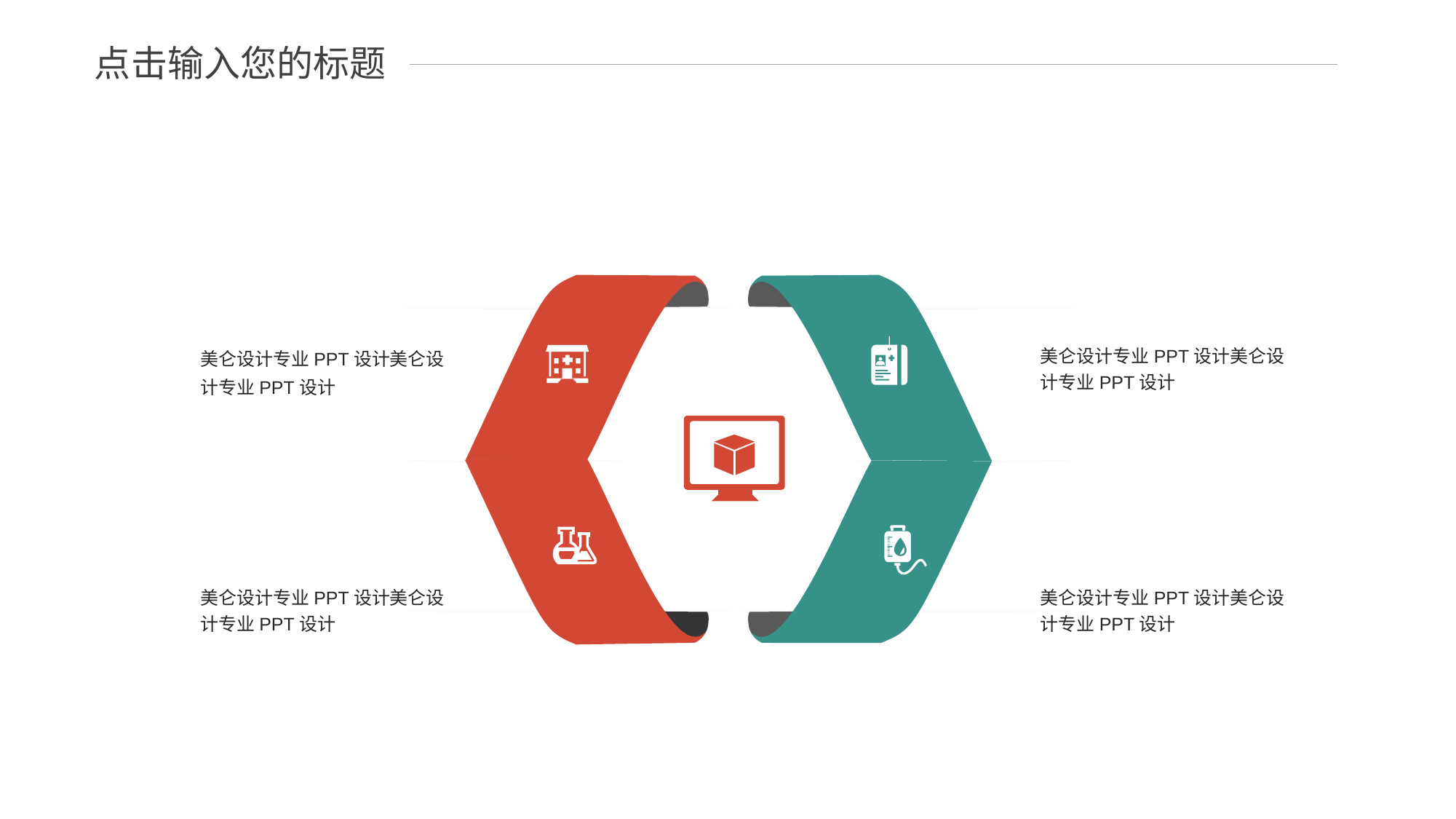

点击输入您的标题

美仑设计专业PPT设计美仑设计专业PPT设计
美仑设计专业PPT设计美仑设计专业PPT设计

美仑设计专业PPT设计美仑设计专业PPT设计
美仑设计专业PPT设计美仑设计专业PPT设计